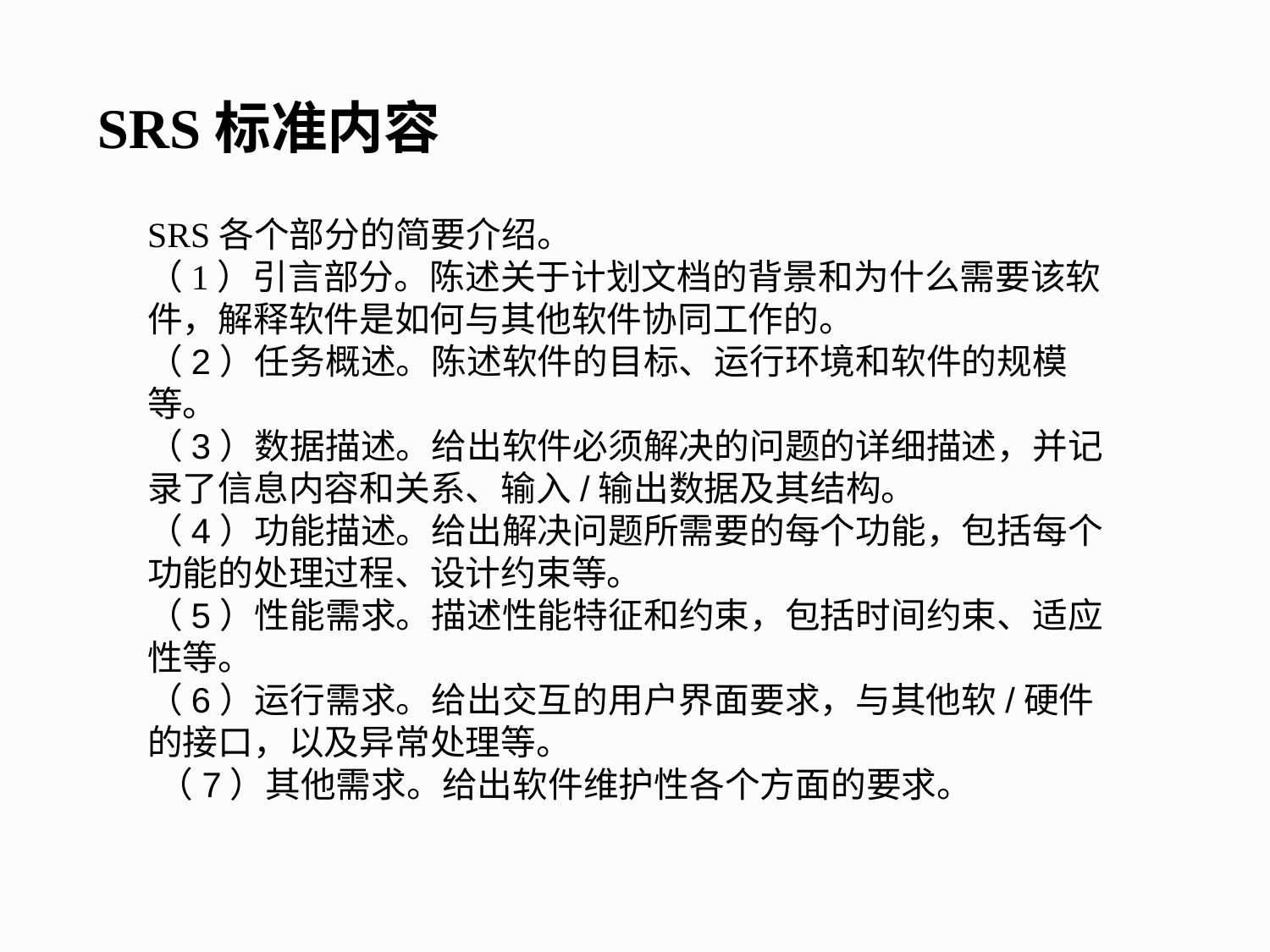

SRS标准内容
SRS各个部分的简要介绍。（1）引言部分。陈述关于计划文档的背景和为什么需要该软件，解释软件是如何与其他软件协同工作的。（2）任务概述。陈述软件的目标、运行环境和软件的规模等。（3）数据描述。给出软件必须解决的问题的详细描述，并记录了信息内容和关系、输入/输出数据及其结构。（4）功能描述。给出解决问题所需要的每个功能，包括每个功能的处理过程、设计约束等。（5）性能需求。描述性能特征和约束，包括时间约束、适应性等。（6）运行需求。给出交互的用户界面要求，与其他软/硬件的接口，以及异常处理等。（7）其他需求。给出软件维护性各个方面的要求。